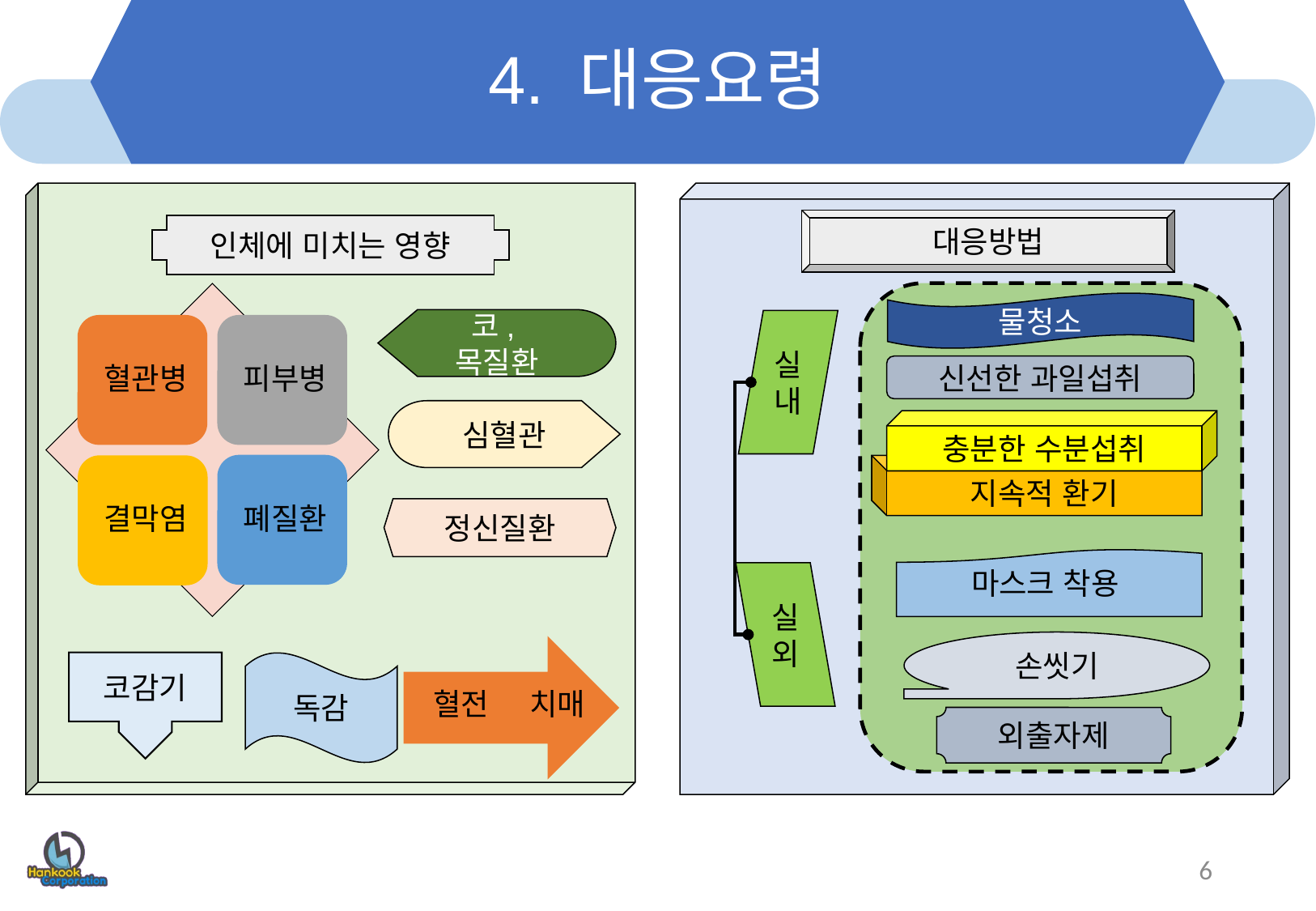

# 4. 대응요령

대응방법
인체에 미치는 영향

혈관병
피부병
결막염
폐질환
물청소
코,목질환
실내
신선한 과일섭취
심혈관
충분한 수분섭취
지속적 환기
정신질환

마스크 착용
실외
치매
혈전
손씻기
코감기
독감
외출자제
6